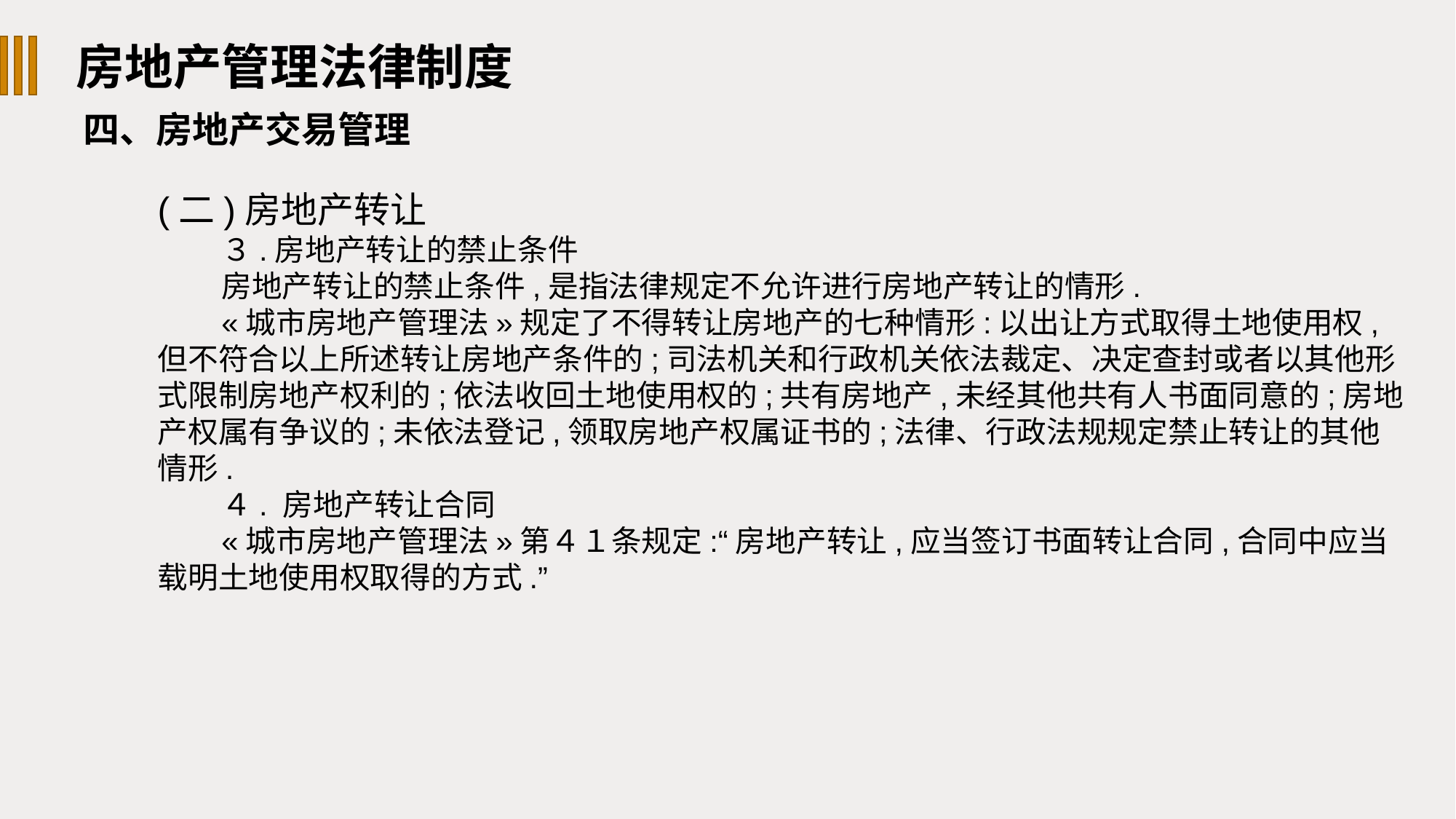

房地产管理法律制度

四、房地产交易管理

(二)房地产转让
３.房地产转让的禁止条件
房地产转让的禁止条件,是指法律规定不允许进行房地产转让的情形.
«城市房地产管理法»规定了不得转让房地产的七种情形:以出让方式取得土地使用权,但不符合以上所述转让房地产条件的;司法机关和行政机关依法裁定、决定查封或者以其他形式限制房地产权利的;依法收回土地使用权的;共有房地产,未经其他共有人书面同意的;房地产权属有争议的;未依法登记,领取房地产权属证书的;法律、行政法规规定禁止转让的其他情形.
４. 房地产转让合同
«城市房地产管理法»第４１条规定:“房地产转让,应当签订书面转让合同,合同中应当载明土地使用权取得的方式.”